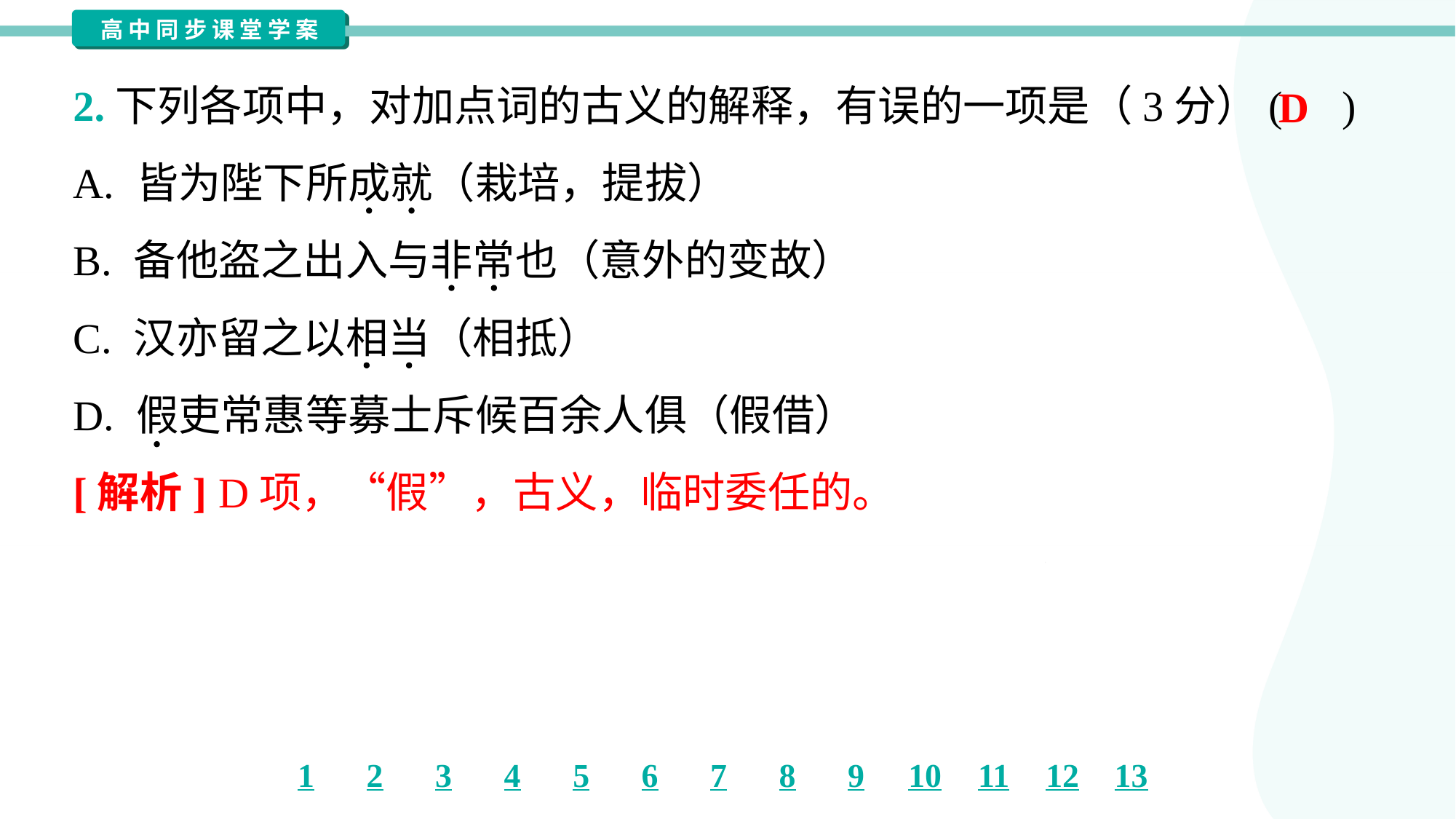

2.下列各项中，对加点词的古义的解释，有误的一项是（3分）(     )
D
A. 皆为陛下所成就（栽培，提拔）
B. 备他盗之出入与非常也（意外的变故）
C. 汉亦留之以相当（相抵）
D. 假吏常惠等募士斥候百余人俱（假借）

[解析] D项，“假”，古义，临时委任的。